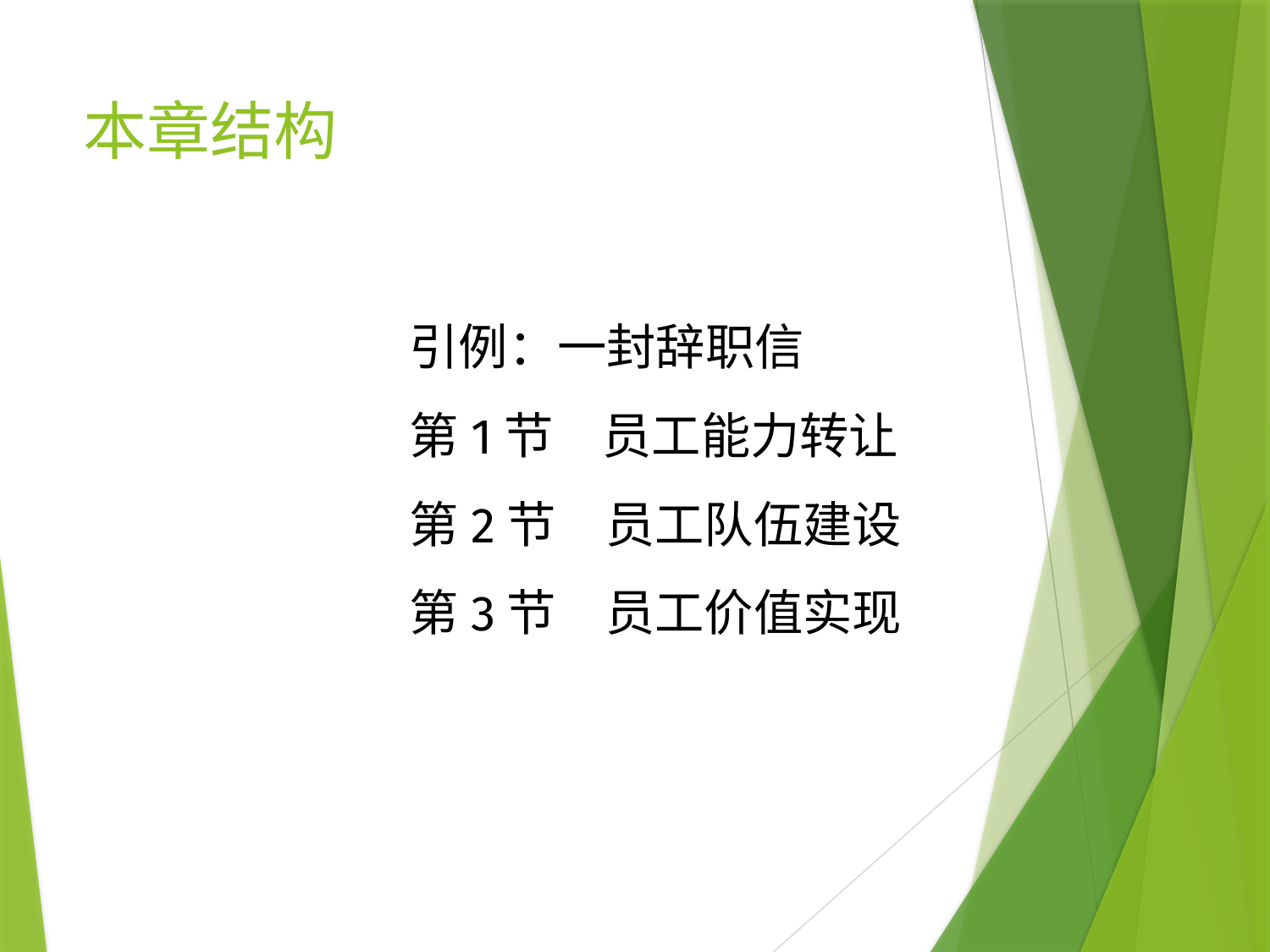

# 本章结构

引例：一封辞职信
第1节　员工能力转让
第2节　员工队伍建设
第3节　员工价值实现